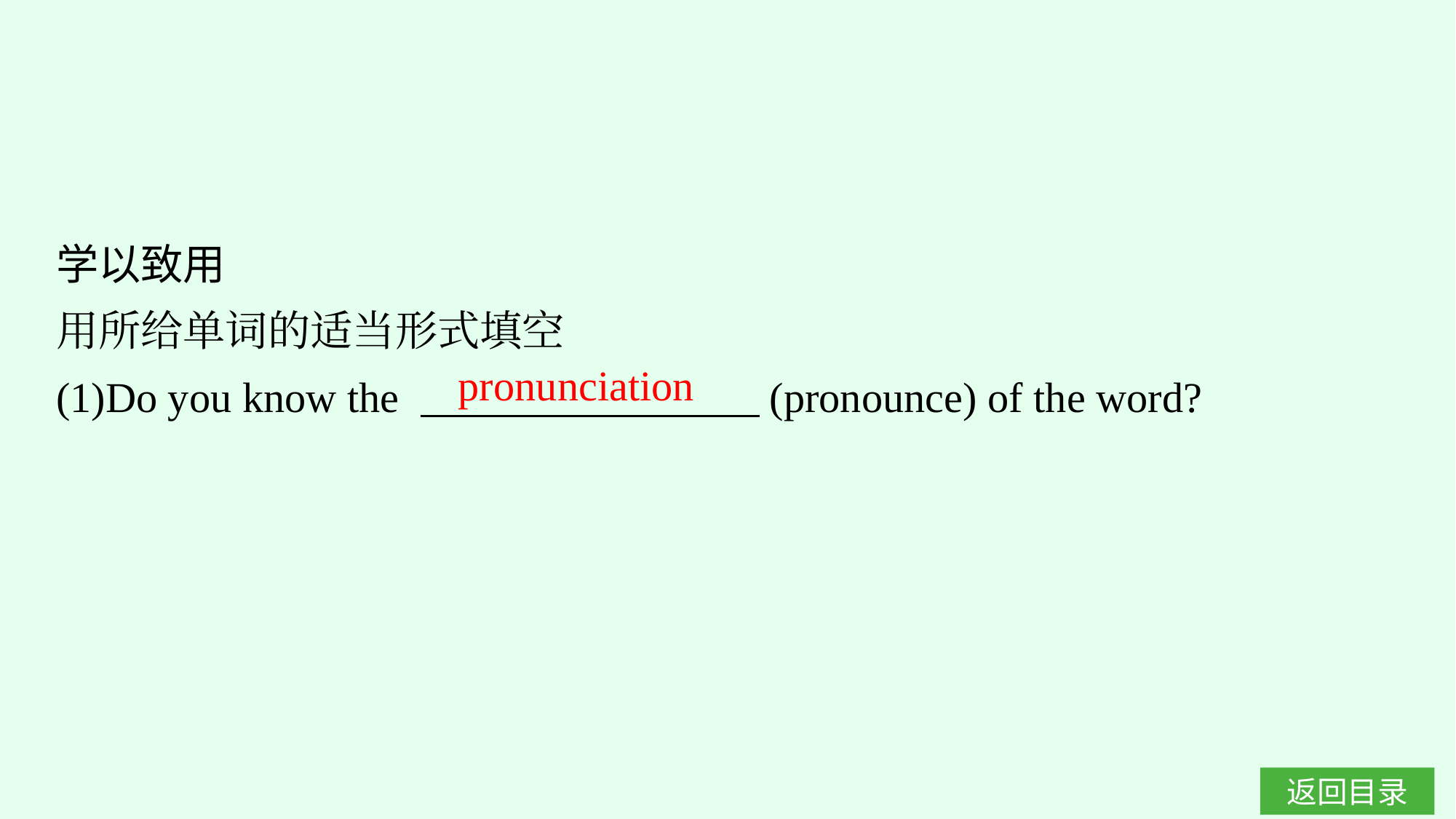

学以致用
用所给单词的适当形式填空
(1)Do you know the 　　　　　　　　(pronounce) of the word?
pronunciation